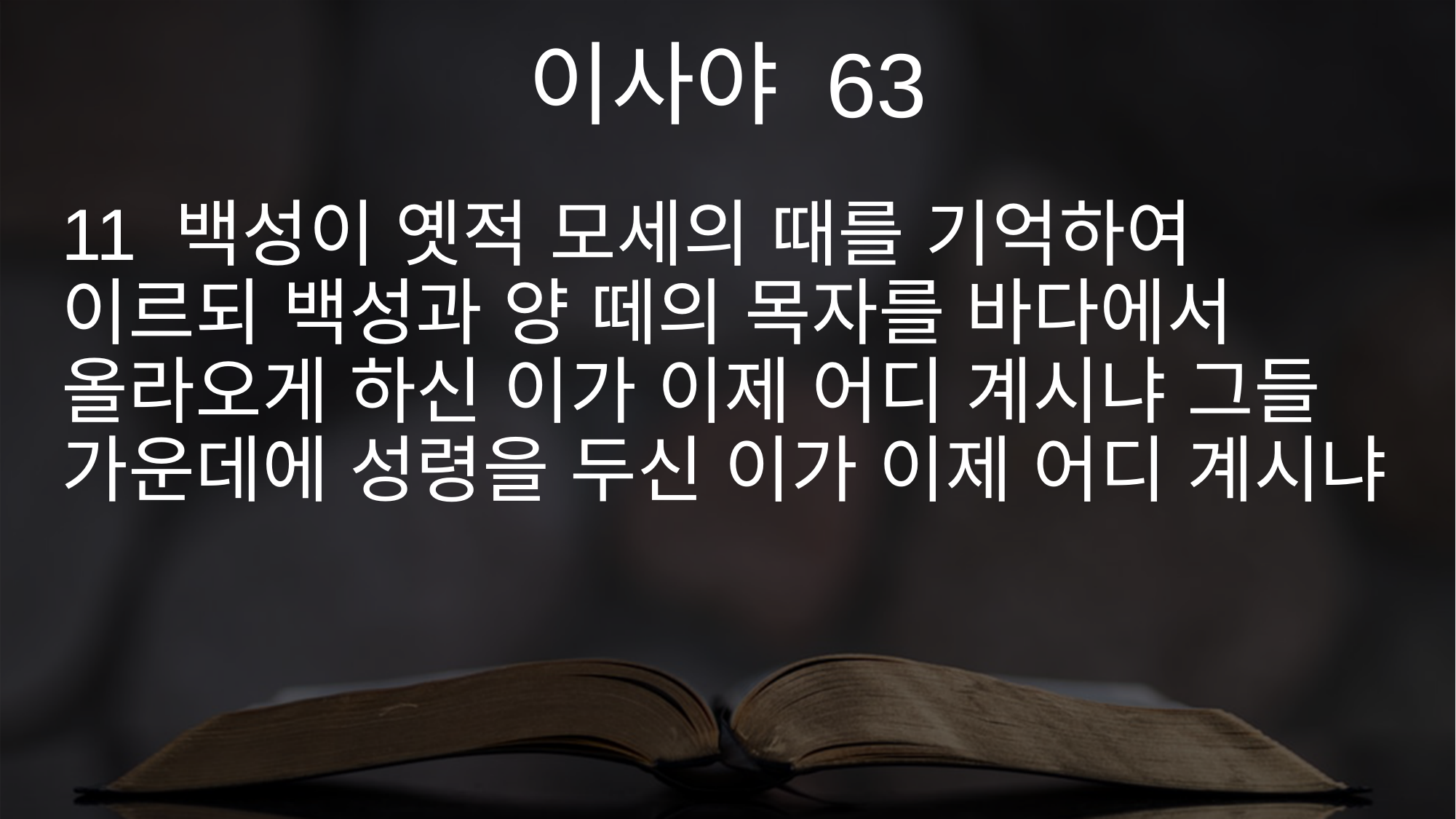

이사야 63
11 백성이 옛적 모세의 때를 기억하여 이르되 백성과 양 떼의 목자를 바다에서 올라오게 하신 이가 이제 어디 계시냐 그들 가운데에 성령을 두신 이가 이제 어디 계시냐